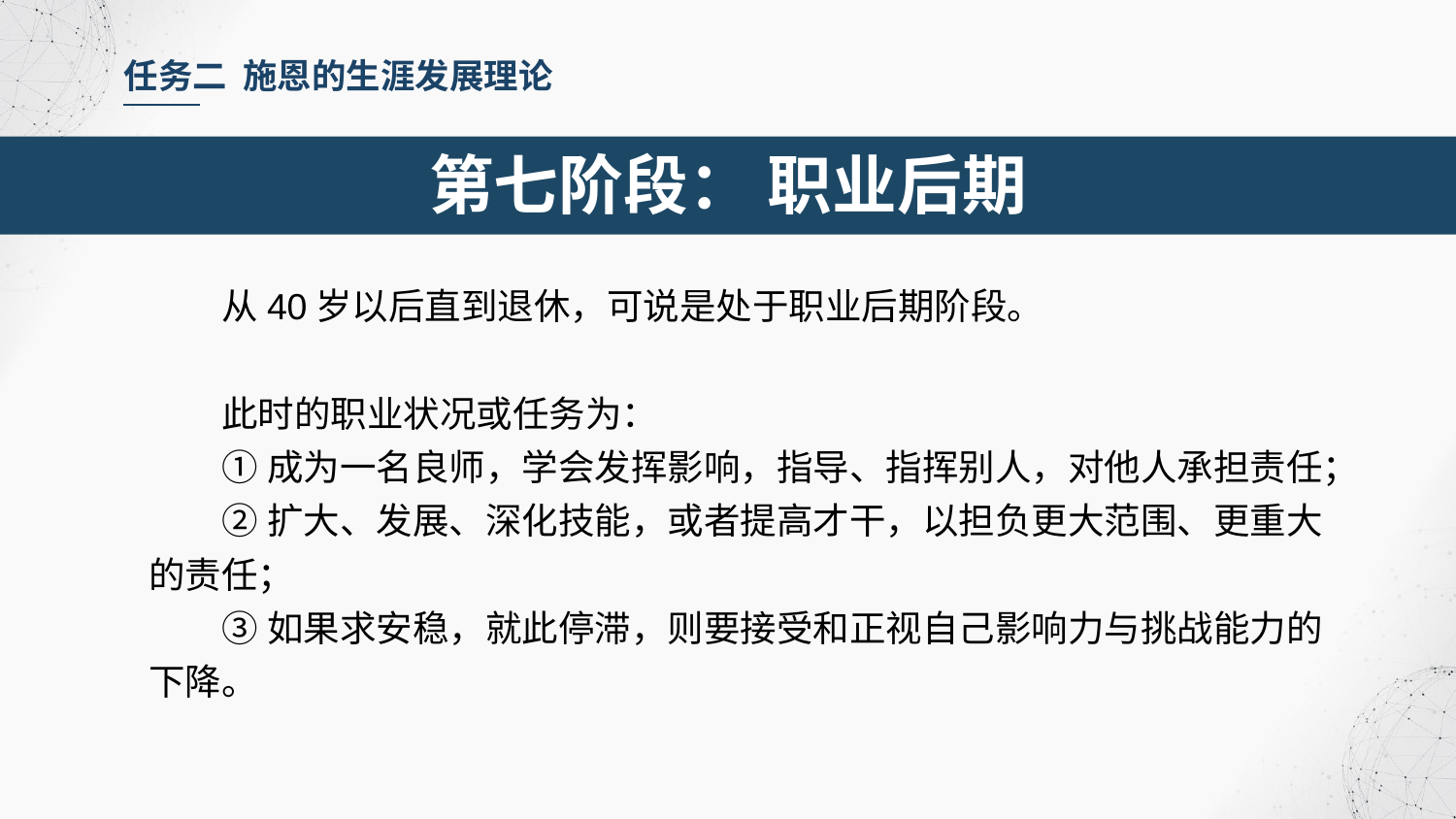

任务二  施恩的生涯发展理论

第七阶段： 职业后期
从40岁以后直到退休，可说是处于职业后期阶段。

此时的职业状况或任务为：
①成为一名良师，学会发挥影响，指导、指挥别人，对他人承担责任；
②扩大、发展、深化技能，或者提高才干，以担负更大范围、更重大的责任；
③如果求安稳，就此停滞，则要接受和正视自己影响力与挑战能力的下降。